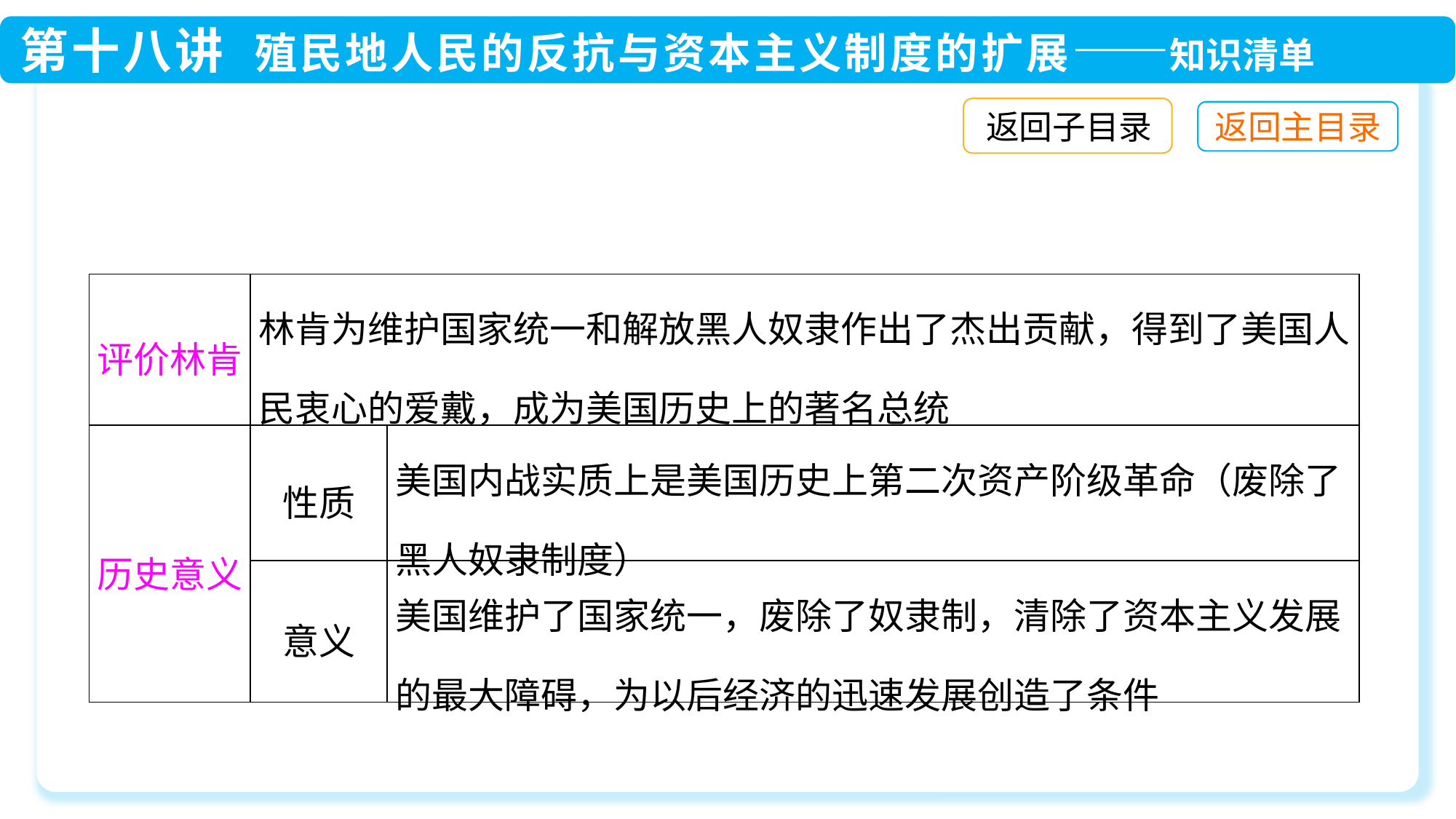

返回子目录
| 评价林肯 | 林肯为维护国家统一和解放黑人奴隶作出了杰出贡献，得到了美国人民衷心的爱戴，成为美国历史上的著名总统 |  |
| --- | --- | --- |
| 历史意义 | 性质 | 美国内战实质上是美国历史上第二次资产阶级革命（废除了黑人奴隶制度） |
|  | 意义 | 美国维护了国家统一，废除了奴隶制，清除了资本主义发展的最大障碍，为以后经济的迅速发展创造了条件 |